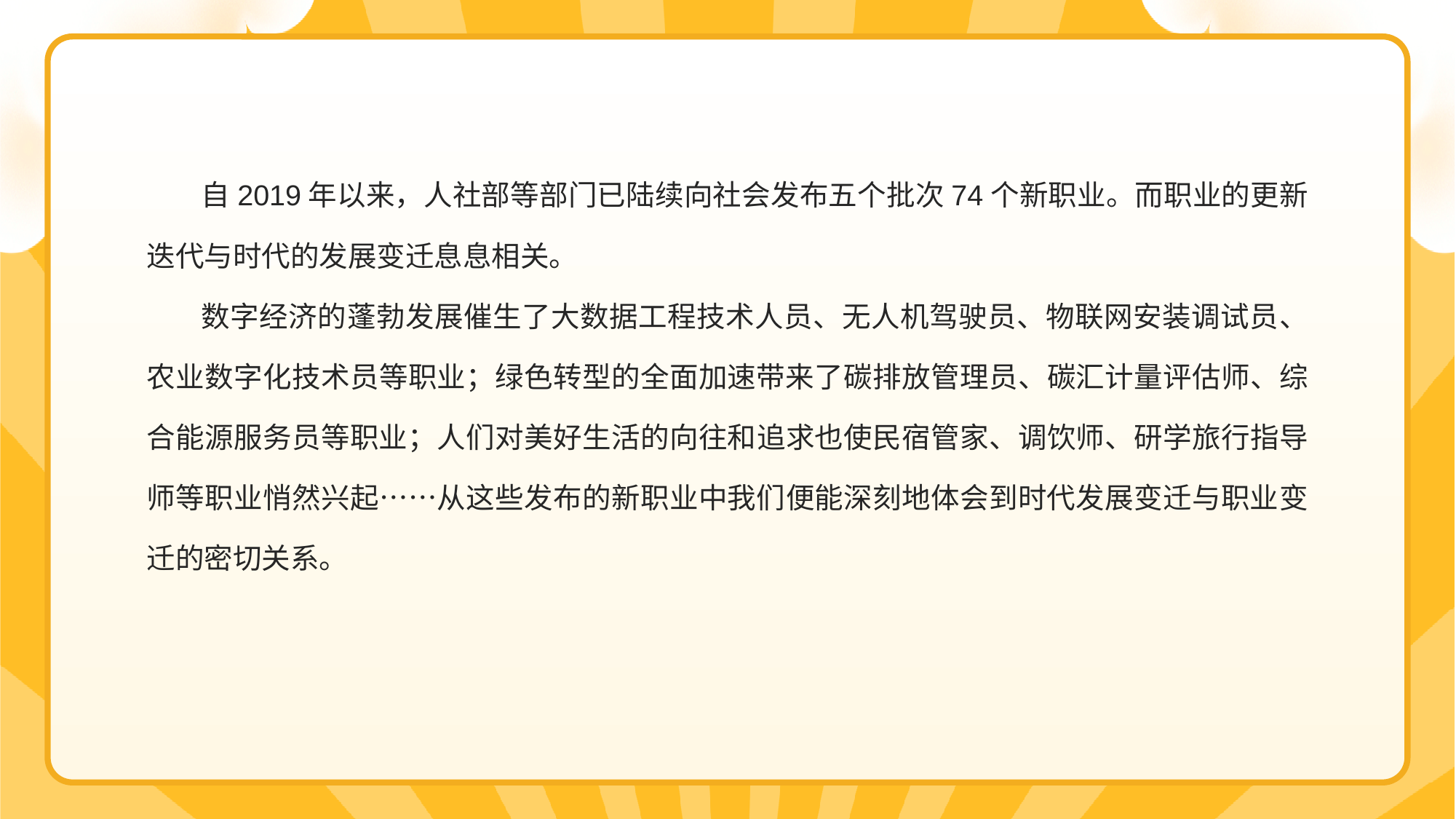

自2019年以来，人社部等部门已陆续向社会发布五个批次74个新职业。而职业的更新迭代与时代的发展变迁息息相关。
数字经济的蓬勃发展催生了大数据工程技术人员、无人机驾驶员、物联网安装调试员、农业数字化技术员等职业；绿色转型的全面加速带来了碳排放管理员、碳汇计量评估师、综合能源服务员等职业；人们对美好生活的向往和追求也使民宿管家、调饮师、研学旅行指导师等职业悄然兴起……从这些发布的新职业中我们便能深刻地体会到时代发展变迁与职业变迁的密切关系。